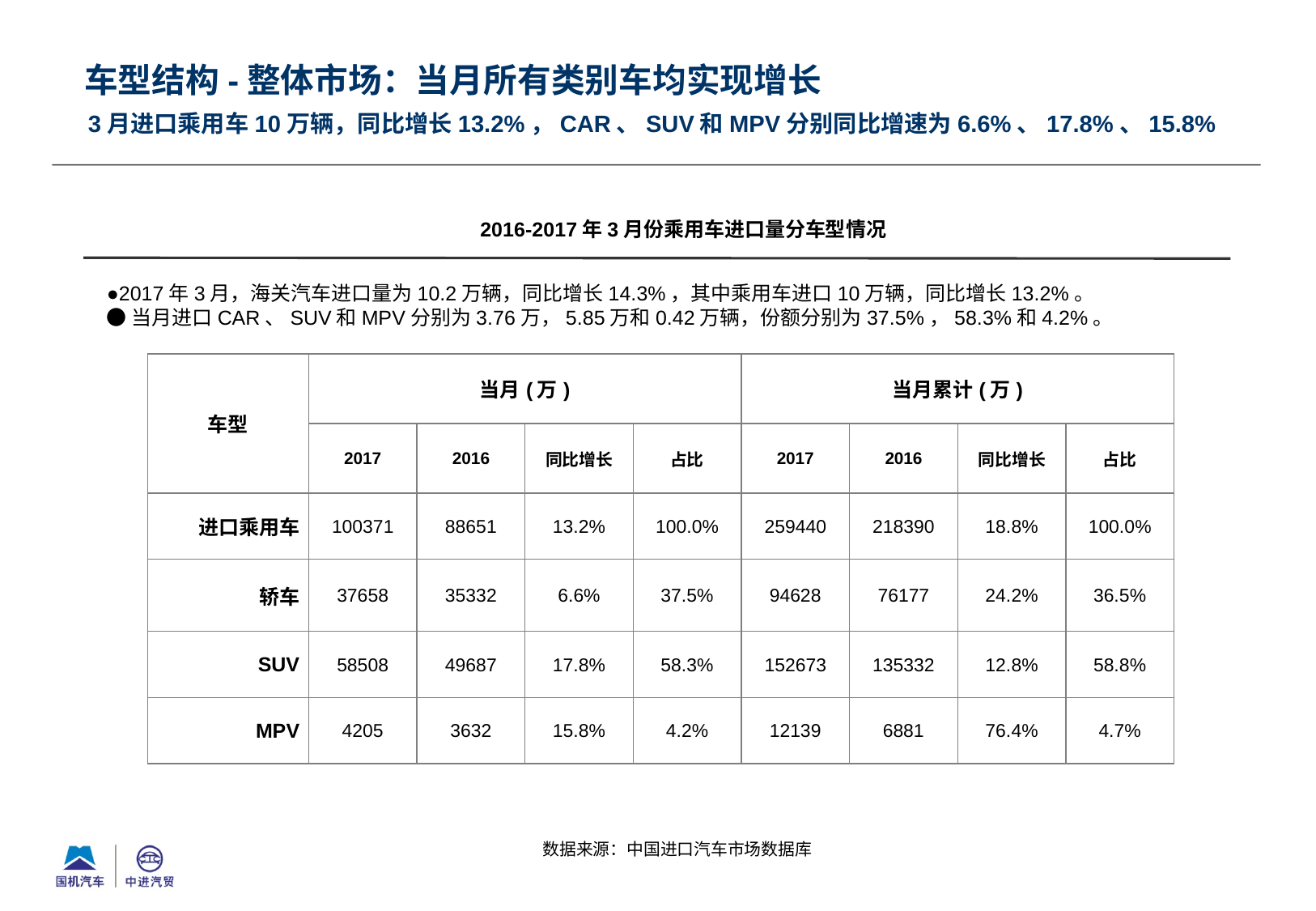

车型结构-整体市场：当月所有类别车均实现增长
# 3月进口乘用车10万辆，同比增长13.2%，CAR、suv和mpv分别同比增速为6.6%、17.8%、15.8%
2016-2017年3月份乘用车进口量分车型情况

●2017年3月，海关汽车进口量为10.2万辆，同比增长14.3%，其中乘用车进口10万辆，同比增长13.2%。
●当月进口CAR、SUV和MPV分别为3.76万，5.85万和0.42万辆，份额分别为37.5%，58.3%和4.2%。
| 车型 | 当月(万) |  |  |  | 当月累计(万) |  |  |  |
| --- | --- | --- | --- | --- | --- | --- | --- | --- |
|  | 2017 | 2016 | 同比增长 | 占比 | 2017 | 2016 | 同比增长 | 占比 |
| 进口乘用车 | 100371 | 88651 | 13.2% | 100.0% | 259440 | 218390 | 18.8% | 100.0% |
| 轿车 | 37658 | 35332 | 6.6% | 37.5% | 94628 | 76177 | 24.2% | 36.5% |
| SUV | 58508 | 49687 | 17.8% | 58.3% | 152673 | 135332 | 12.8% | 58.8% |
| MPV | 4205 | 3632 | 15.8% | 4.2% | 12139 | 6881 | 76.4% | 4.7% |
数据来源：中国进口汽车市场数据库